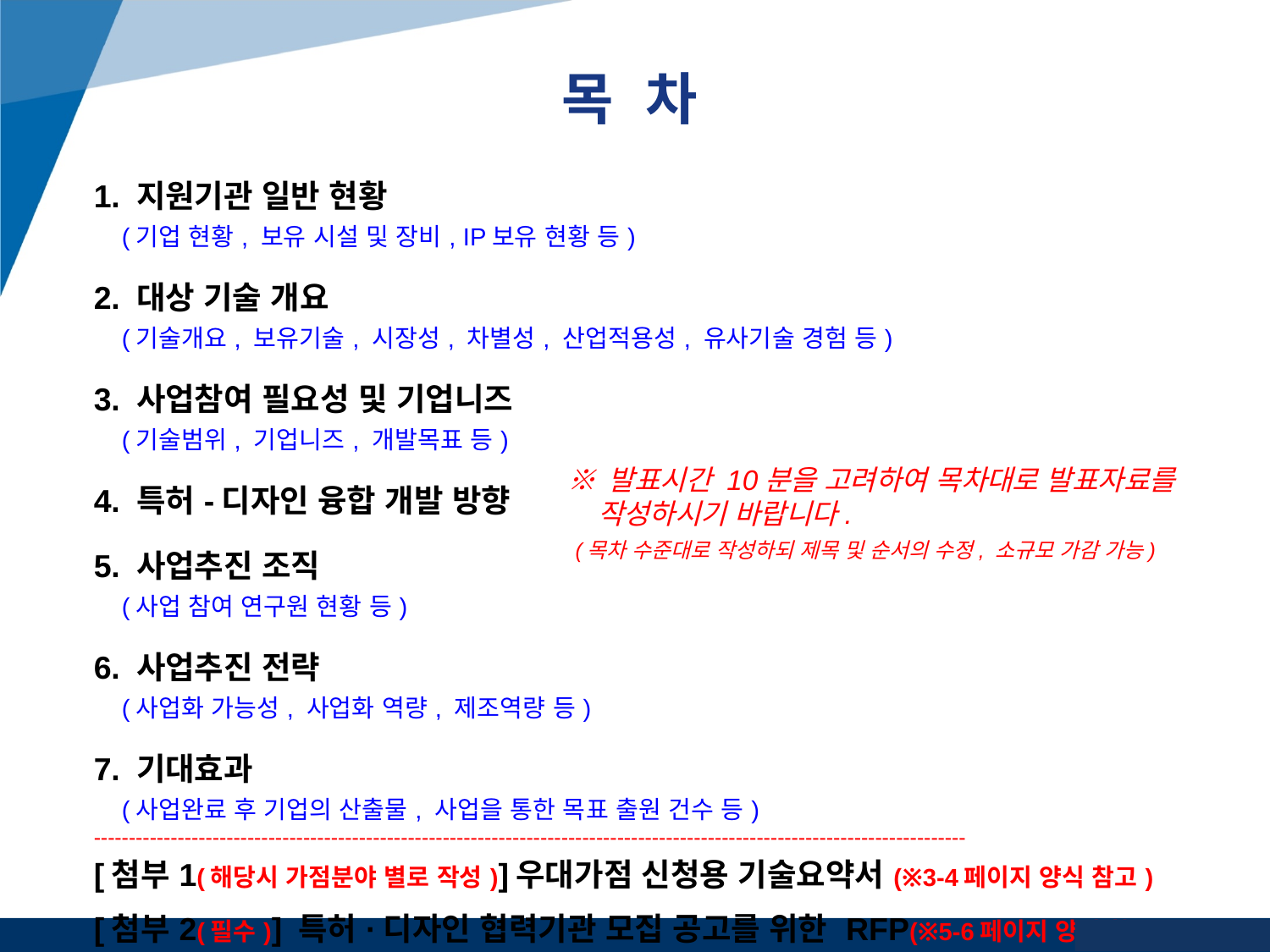

목  차
| 1. 지원기관 일반 현황 (기업 현황, 보유 시설 및 장비, IP보유 현황 등) 2. 대상 기술 개요 (기술개요, 보유기술, 시장성, 차별성, 산업적용성, 유사기술 경험 등) 3. 사업참여 필요성 및 기업니즈 (기술범위, 기업니즈, 개발목표 등) 4. 특허-디자인 융합 개발 방향 5. 사업추진 조직 (사업 참여 연구원 현황 등) 6. 사업추진 전략 (사업화 가능성, 사업화 역량, 제조역량 등) 7. 기대효과 (사업완료 후 기업의 산출물, 사업을 통한 목표 출원 건수 등) ----------------------------------------------------------------------------------------------------------------------------- [첨부1(해당시 가점분야 별로 작성)]우대가점 신청용 기술요약서(※3-4페이지 양식 참고) [첨부2(필수)] 특허·디자인 협력기관 모집 공고를 위한 RFP(※5-6페이지 양식 참고) |
| --- |
※ 발표시간 10분을 고려하여 목차대로 발표자료를
   작성하시기 바랍니다.
 (목차 수준대로 작성하되 제목 및 순서의 수정, 소규모 가감 가능)

   www.kista.re.kr